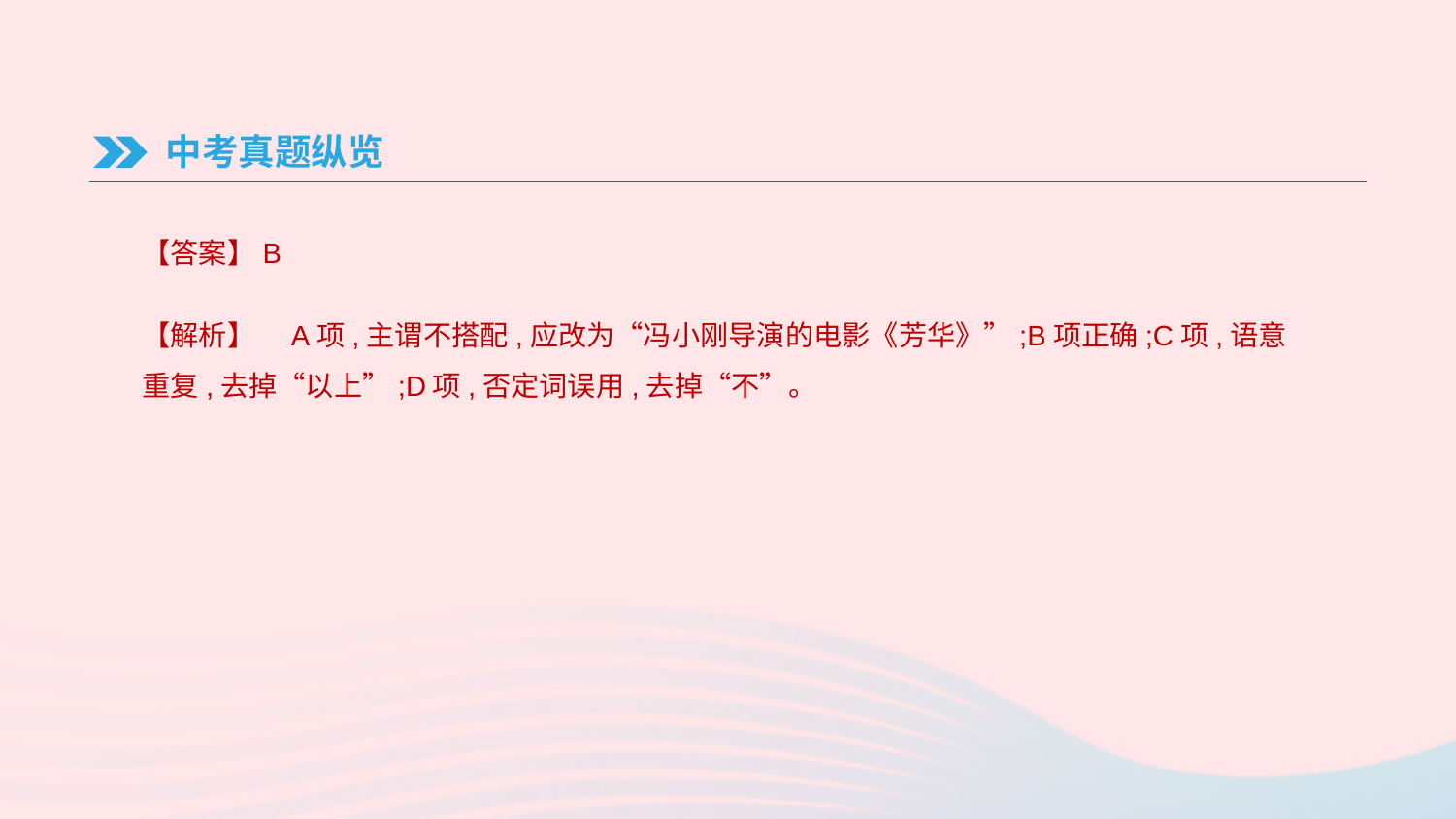

中考真题纵览

【答案】B
【解析】　A项,主谓不搭配,应改为“冯小刚导演的电影《芳华》”;B项正确;C项,语意重复,去掉“以上”;D项,否定词误用,去掉“不”。